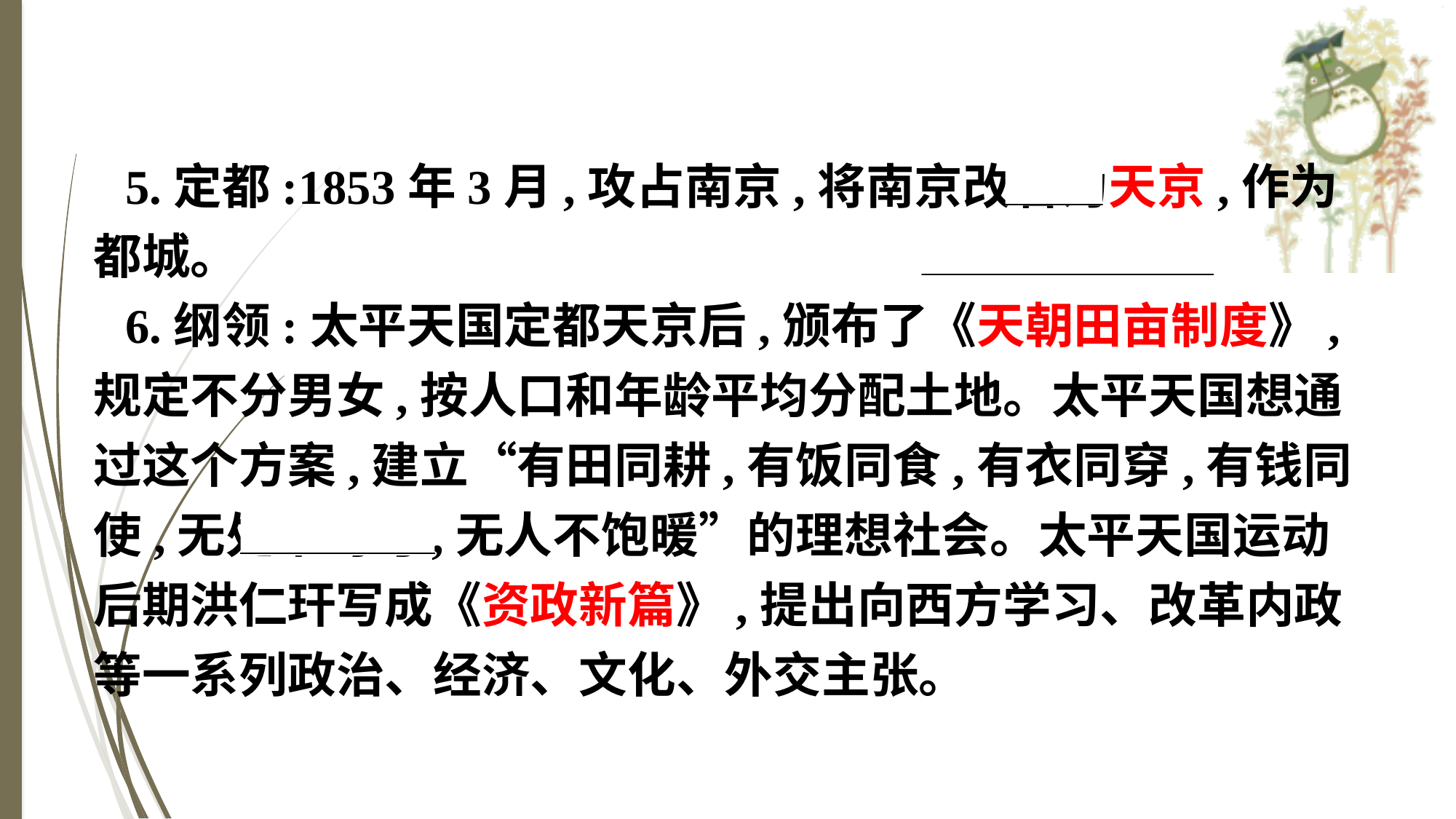

5.定都:1853年3月,攻占南京,将南京改名为天京,作为都城。
6.纲领:太平天国定都天京后,颁布了《天朝田亩制度》,规定不分男女,按人口和年龄平均分配土地。太平天国想通过这个方案,建立“有田同耕,有饭同食,有衣同穿,有钱同使,无处不均匀,无人不饱暖”的理想社会。太平天国运动后期洪仁玕写成《资政新篇》,提出向西方学习、改革内政等一系列政治、经济、文化、外交主张。